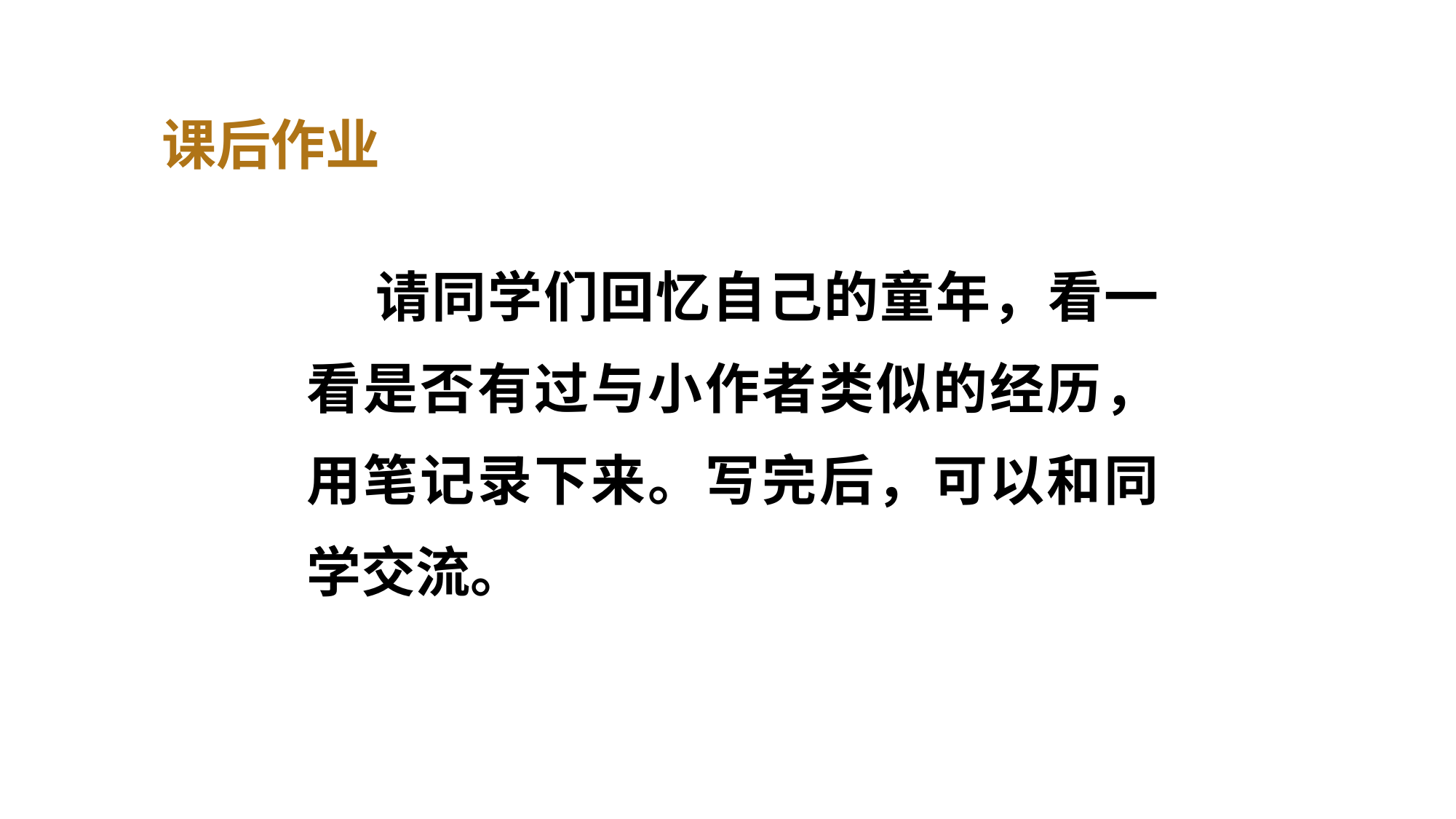

课后作业
    请同学们回忆自己的童年，看一看是否有过与小作者类似的经历，用笔记录下来。写完后，可以和同学交流。